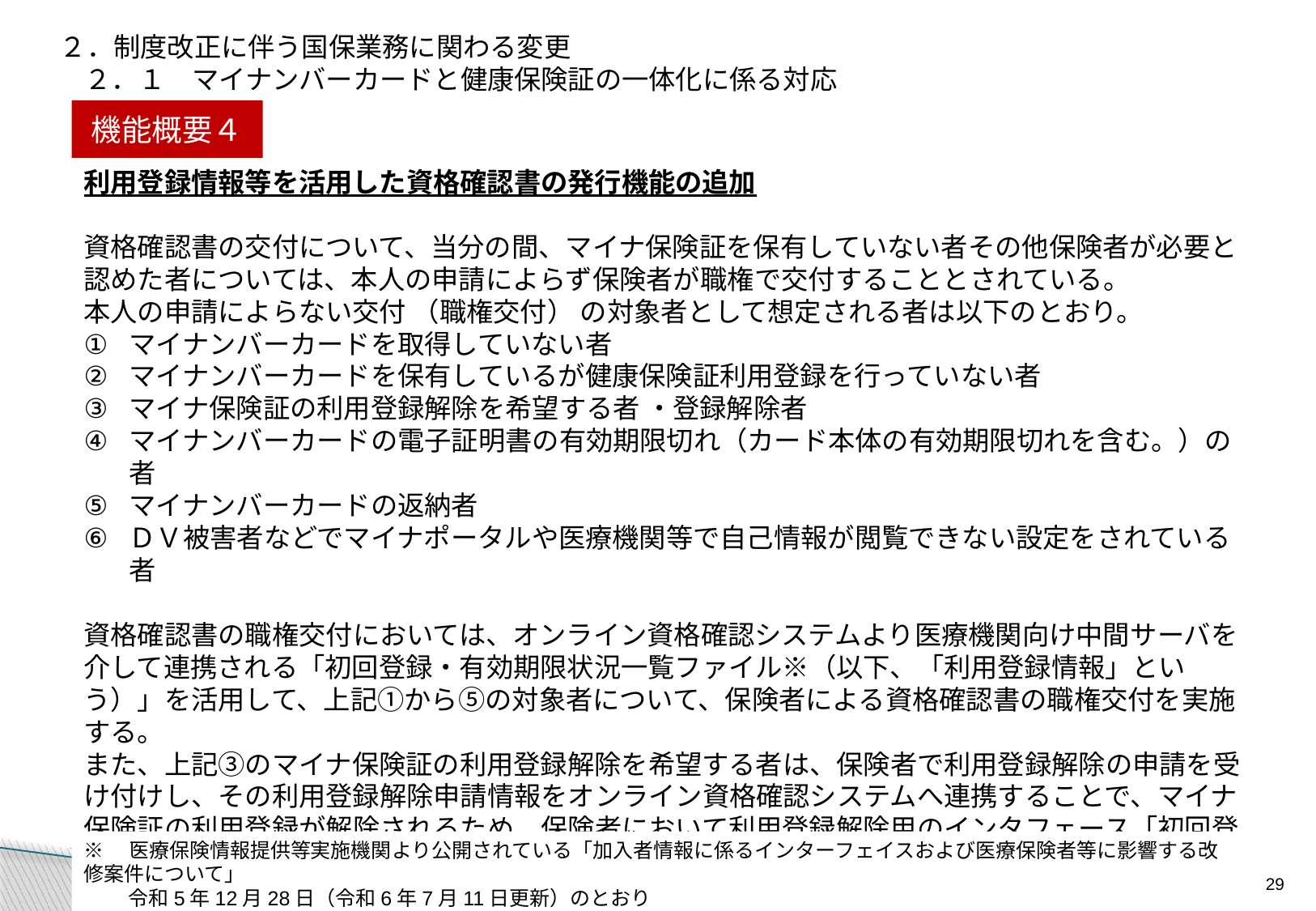

２．制度改正に伴う国保業務に関わる変更
２．１　マイナンバーカードと健康保険証の一体化に係る対応
機能概要４
利用登録情報等を活用した資格確認書の発行機能の追加

資格確認書の交付について、当分の間、マイナ保険証を保有していない者その他保険者が必要と認めた者については、本人の申請によらず保険者が職権で交付することとされている。
本人の申請によらない交付 （職権交付） の対象者として想定される者は以下のとおり。
マイナンバーカードを取得していない者
マイナンバーカードを保有しているが健康保険証利用登録を行っていない者
マイナ保険証の利用登録解除を希望する者 ・登録解除者
マイナンバーカードの電子証明書の有効期限切れ（カード本体の有効期限切れを含む。）の者
マイナンバーカードの返納者
ＤＶ被害者などでマイナポータルや医療機関等で自己情報が閲覧できない設定をされている者

資格確認書の職権交付においては、オンライン資格確認システムより医療機関向け中間サーバを介して連携される「初回登録・有効期限状況一覧ファイル※（以下、「利用登録情報」という）」を活用して、上記①から⑤の対象者について、保険者による資格確認書の職権交付を実施する。
また、上記③のマイナ保険証の利用登録解除を希望する者は、保険者で利用登録解除の申請を受け付けし、その利用登録解除申請情報をオンライン資格確認システムへ連携することで、マイナ保険証の利用登録が解除されるため、保険者において利用登録解除用のインタフェース「初回登録解除情報一括登録ファイル※」を作成する必要がある。
上記を踏まえ、標準システムにおける利用登録情報を活用した資格確認書の発行機能を次ページに示す。
※　医療保険情報提供等実施機関より公開されている「加入者情報に係るインターフェイスおよび医療保険者等に影響する改修案件について」
　　 令和5年12月28日（令和6年7月11日更新）のとおり
29